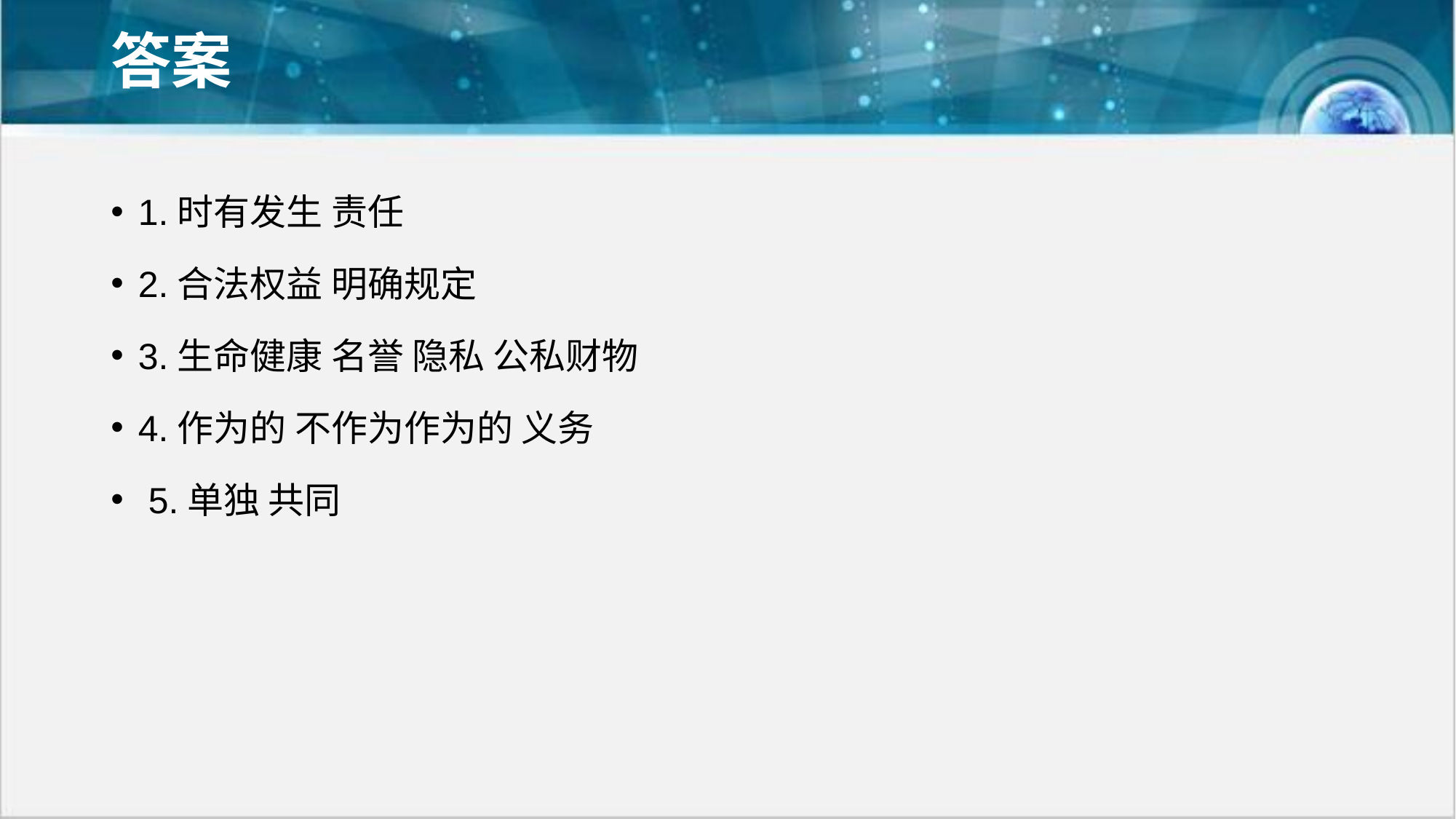

# 答案
1.时有发生 责任
2.合法权益 明确规定
3.生命健康 名誉 隐私 公私财物
4.作为的 不作为作为的 义务
 5.单独 共同